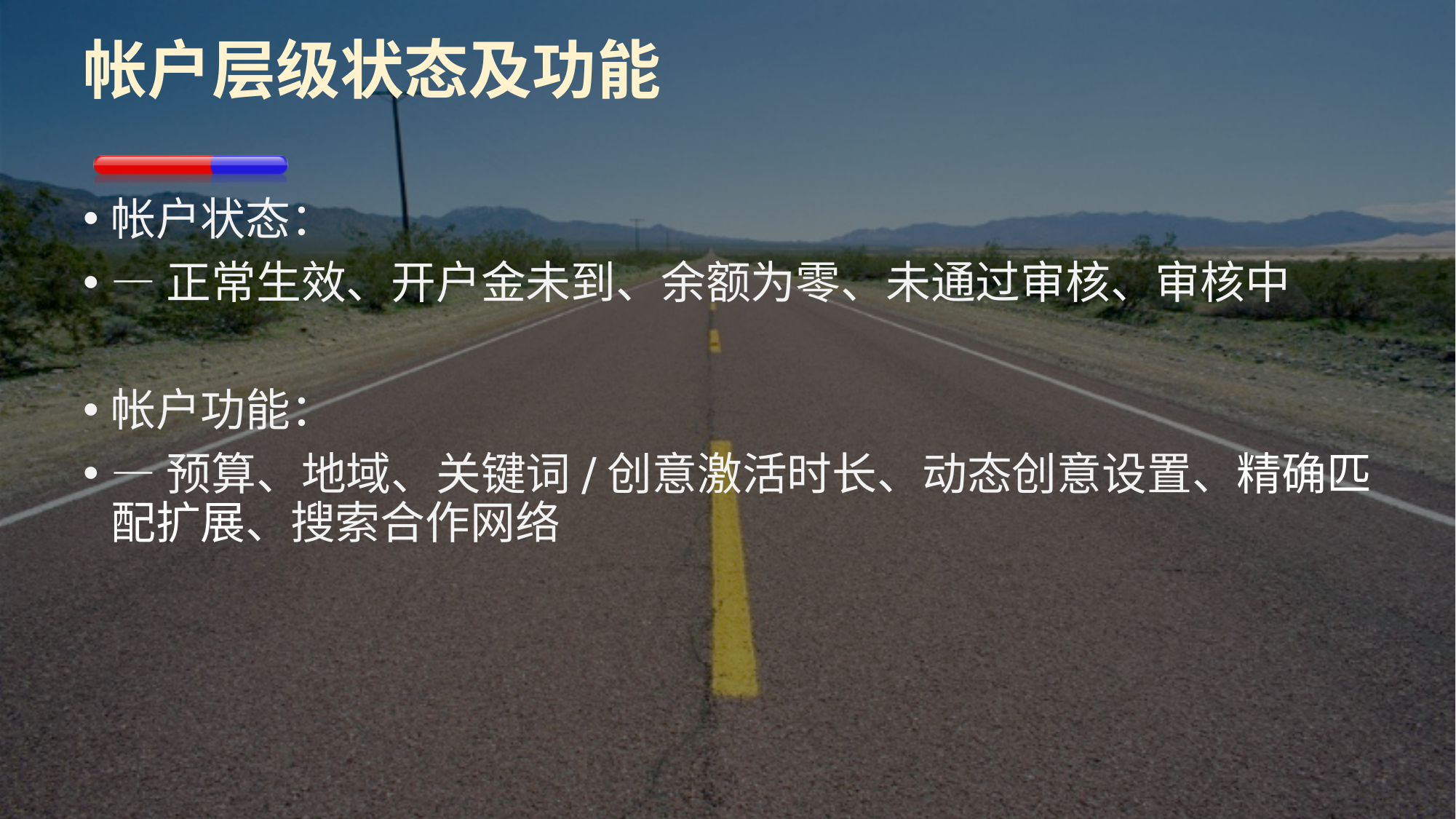

# 帐户层级状态及功能
帐户状态：
—正常生效、开户金未到、余额为零、未通过审核、审核中

帐户功能：
—预算、地域、关键词/创意激活时长、动态创意设置、精确匹配扩展、搜索合作网络